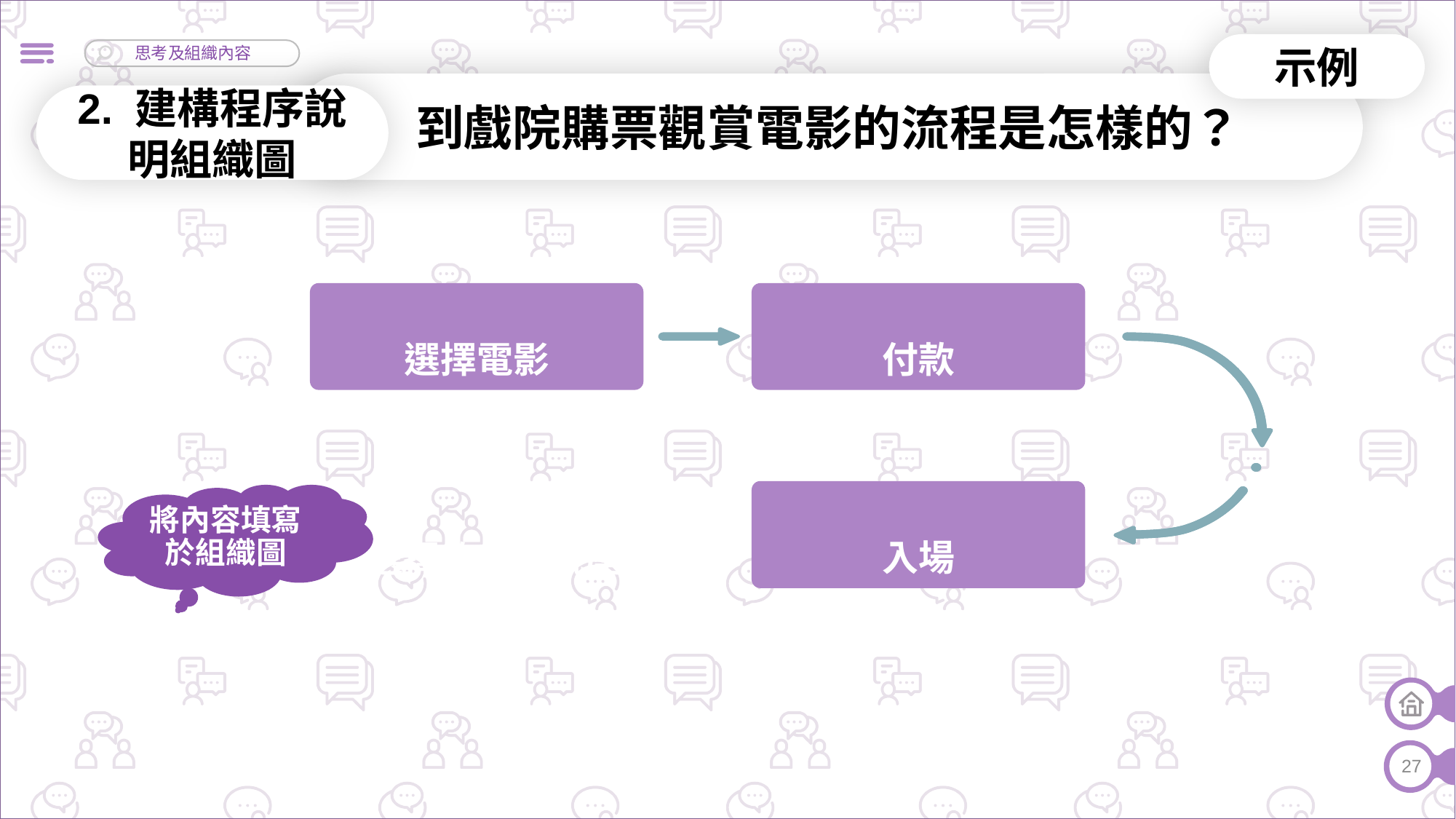

示例
到戲院購票觀賞電影的流程是怎樣的？
2. 建構程序說明組織圖
選擇電影
付款

入場
到選擇的座位就座
……

將內容填寫於組織圖
27